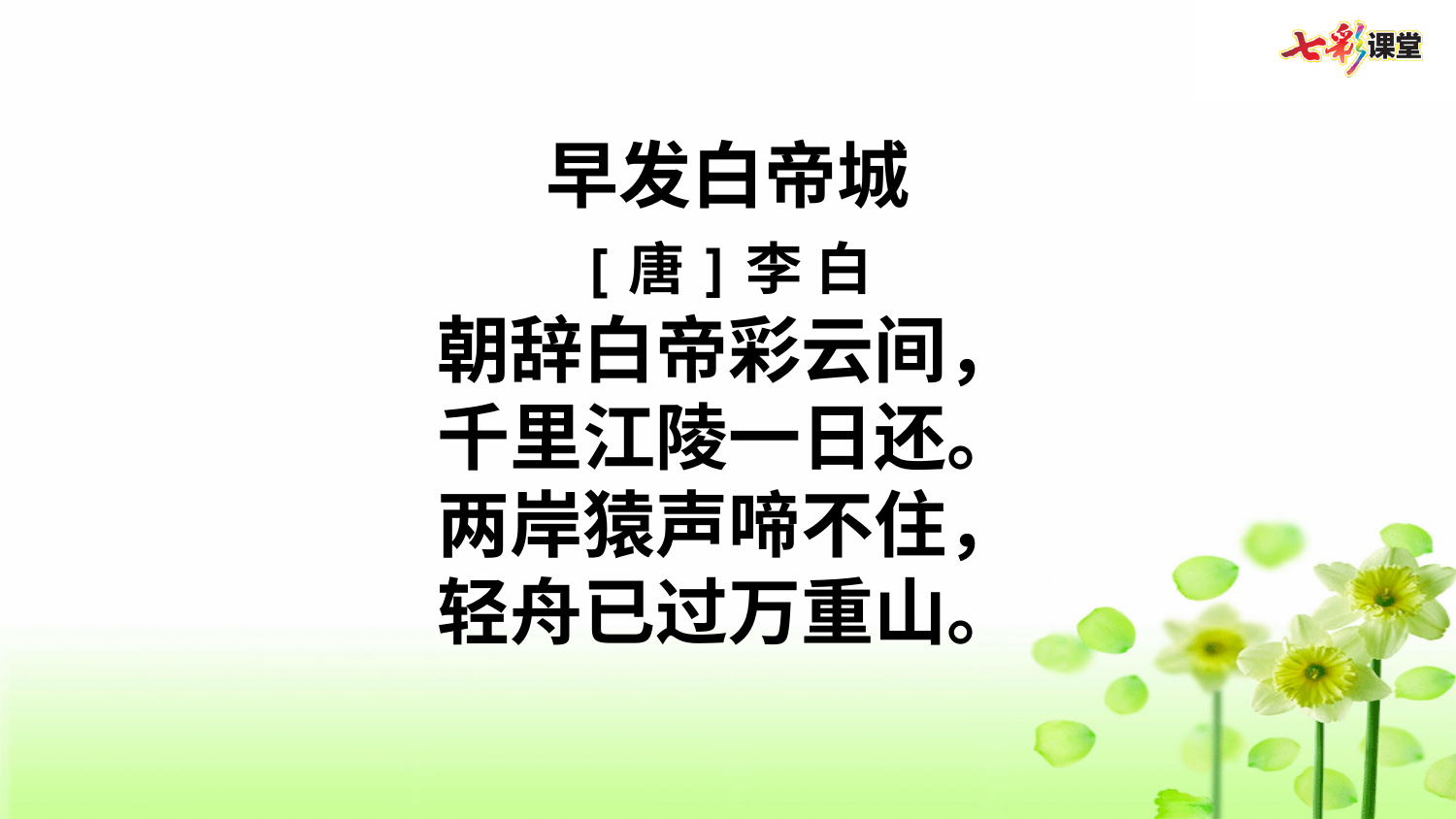

早发白帝城
 [唐]李 白
朝辞白帝彩云间，
千里江陵一日还。
两岸猿声啼不住，
轻舟已过万重山。